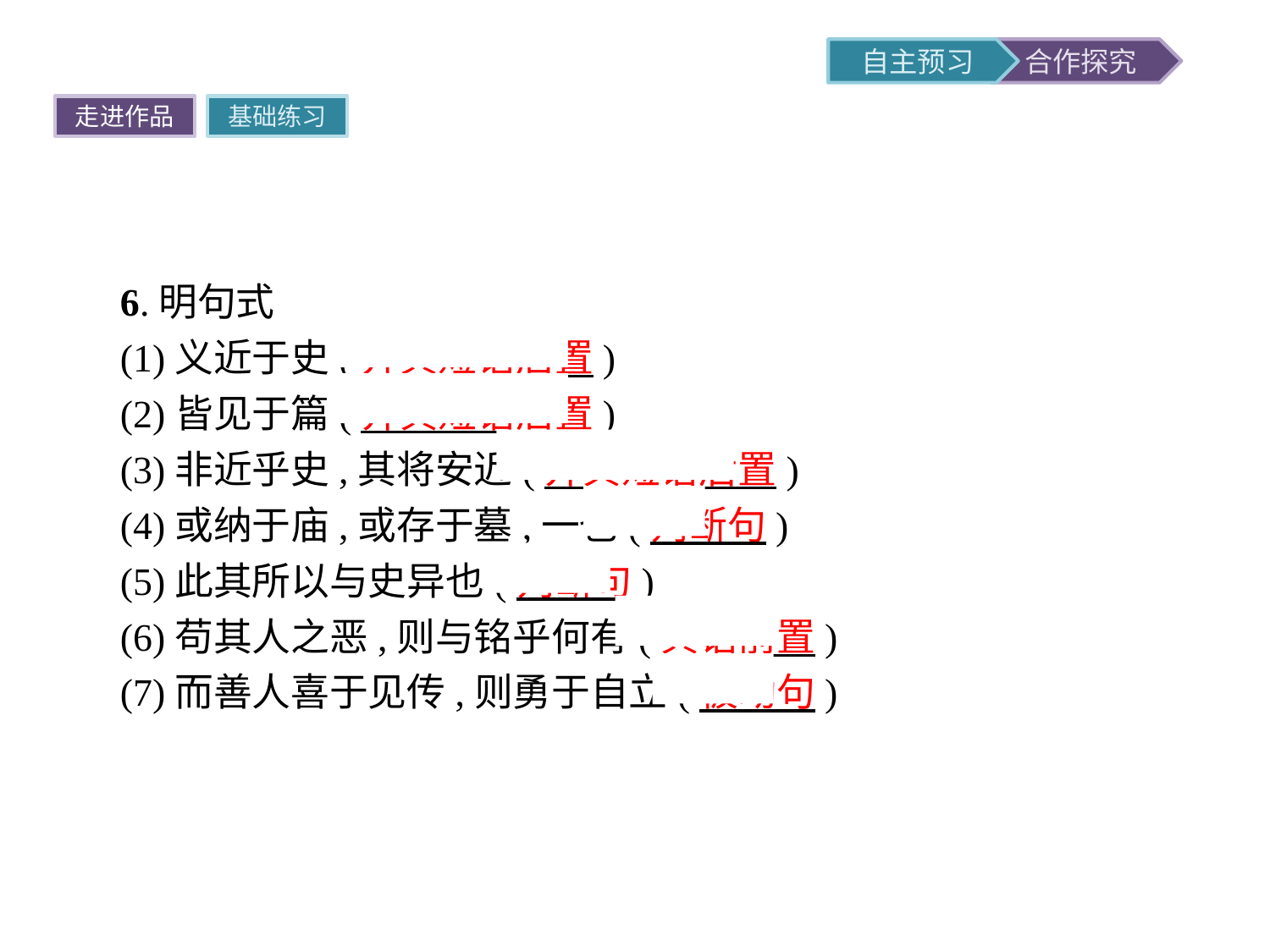

走进作品
基础练习
6.明句式
(1)义近于史(介宾短语后置)
(2)皆见于篇(介宾短语后置)
(3)非近乎史,其将安近(介宾短语后置)
(4)或纳于庙,或存于墓,一也(判断句)
(5)此其所以与史异也(判断句)
(6)苟其人之恶,则与铭乎何有(宾语前置)
(7)而善人喜于见传,则勇于自立(被动句)